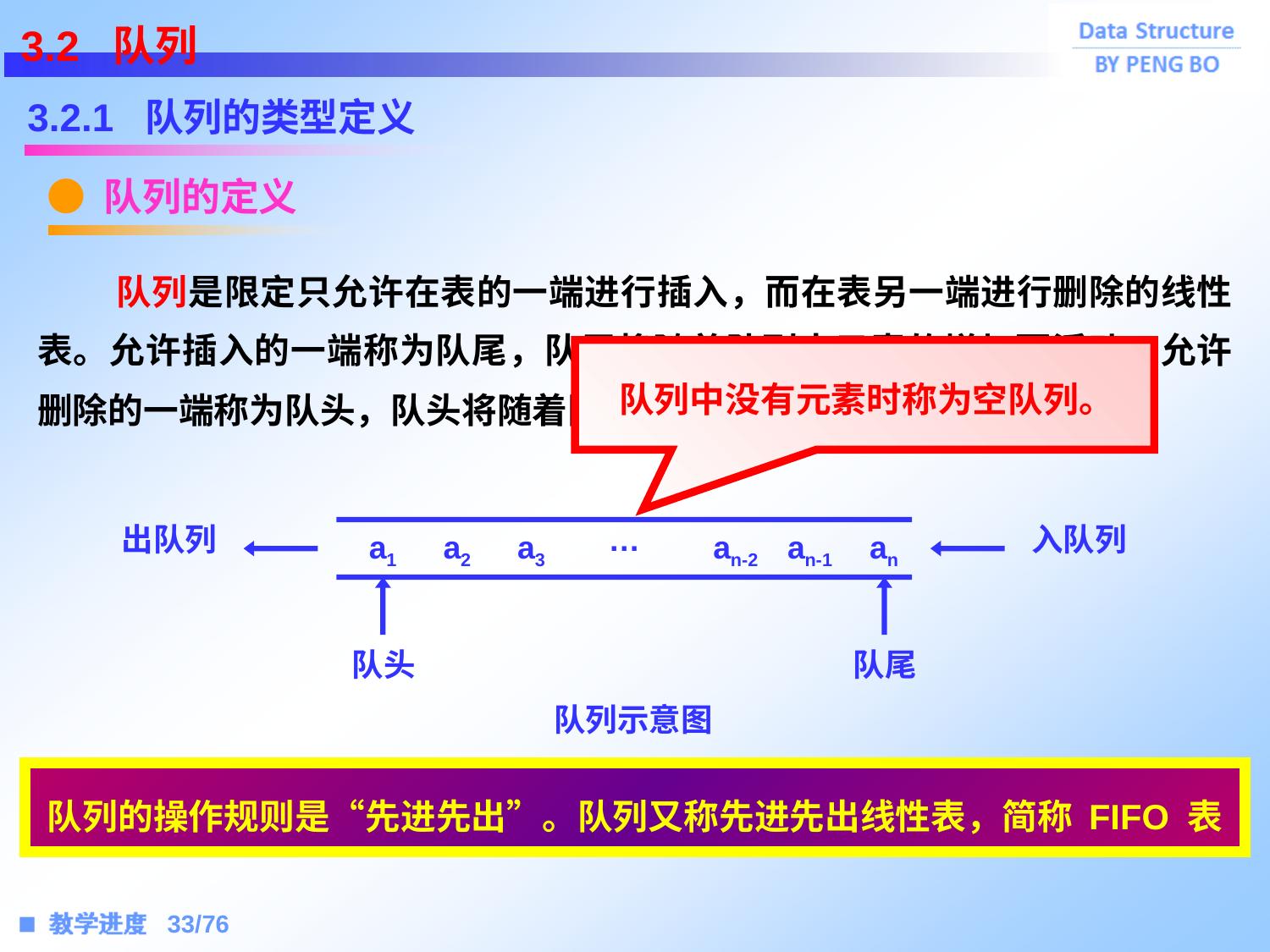

3.2  队列

3.2.1  队列的类型定义

● 队列的定义

        队列是限定只允许在表的一端进行插入，而在表另一端进行删除的线性表。允许插入的一端称为队尾，队尾将随着队列中元素的增加而浮动；允许删除的一端称为队头，队头将随着队列中元素的减少而浮动。

队列中没有元素时称为空队列。
出队列

a1
a2
a3
…
an-2
an-1
an
入队列

队头
队尾
队列示意图
队列的操作规则是“先进先出”。队列又称先进先出线性表，简称 FIFO 表